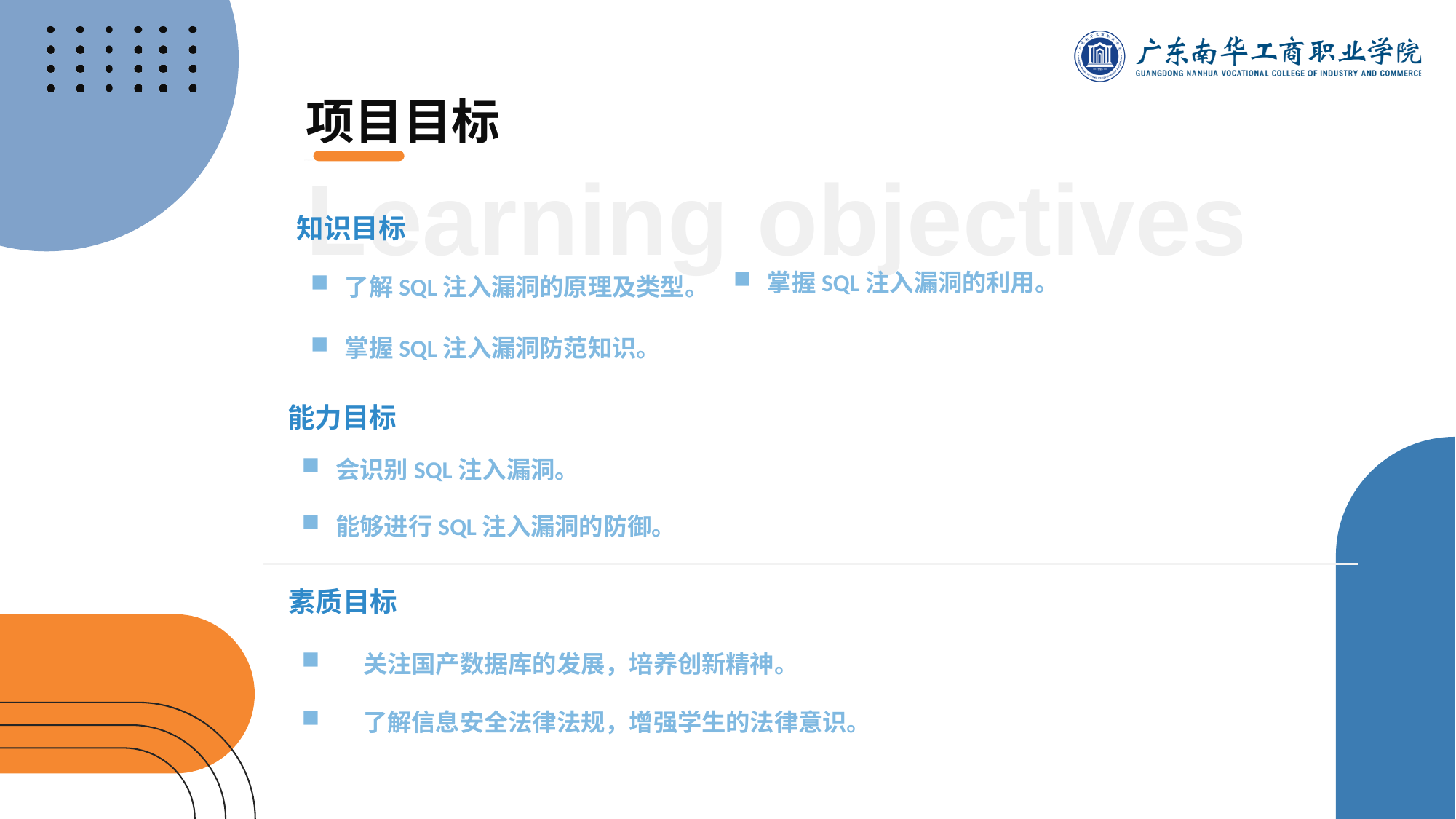

项目目标

Learning objectives
知识目标
掌握SQL注入漏洞的利用。
了解SQL注入漏洞的原理及类型。
掌握SQL注入漏洞防范知识。
能力目标

会识别SQL注入漏洞。
能够进行SQL注入漏洞的防御。
素质目标

    关注国产数据库的发展，培养创新精神。
    了解信息安全法律法规，增强学生的法律意识。